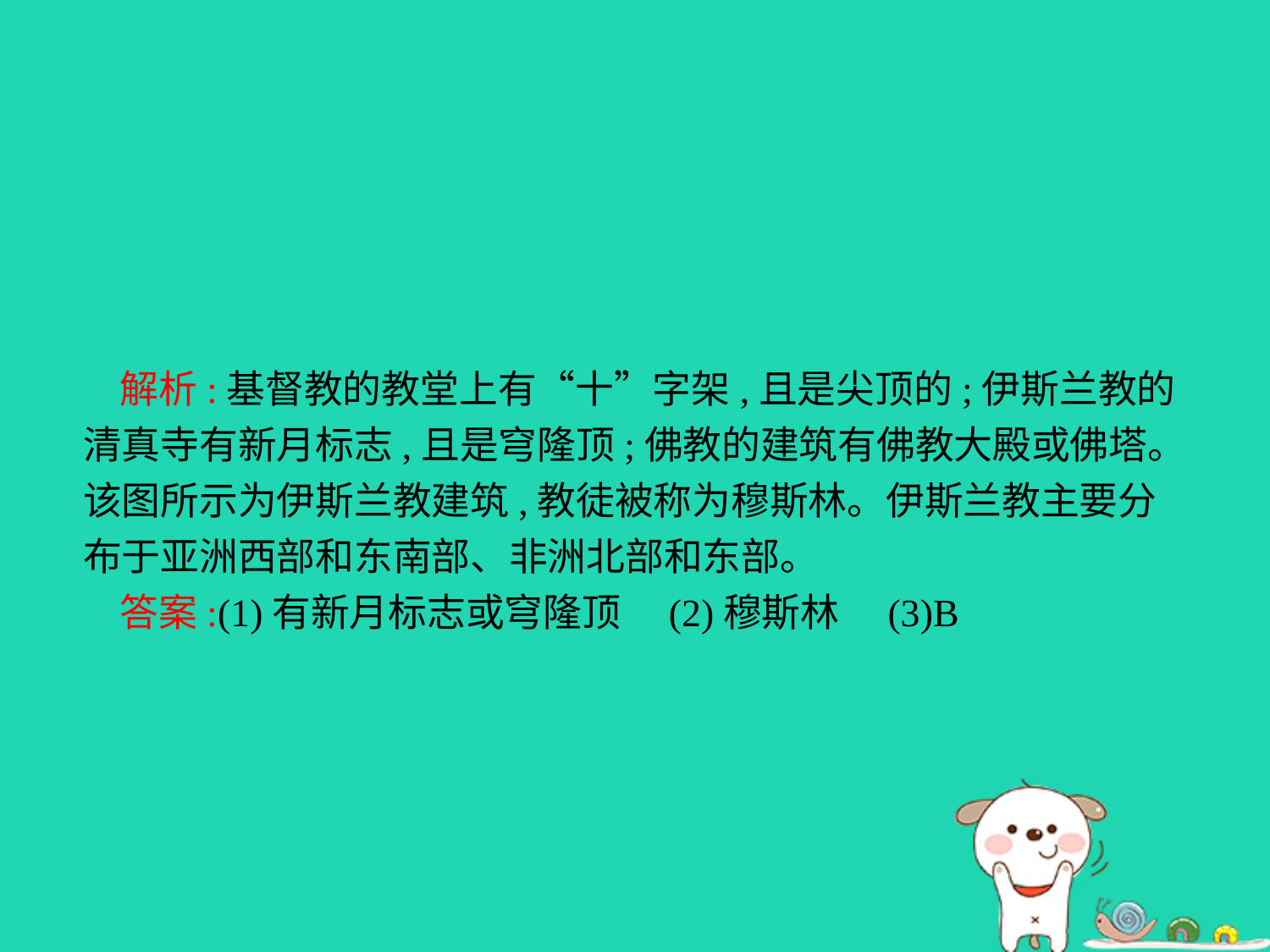

解析:基督教的教堂上有“十”字架,且是尖顶的;伊斯兰教的清真寺有新月标志,且是穹隆顶;佛教的建筑有佛教大殿或佛塔。该图所示为伊斯兰教建筑,教徒被称为穆斯林。伊斯兰教主要分布于亚洲西部和东南部、非洲北部和东部。
答案:(1)有新月标志或穹隆顶　(2)穆斯林　(3)B